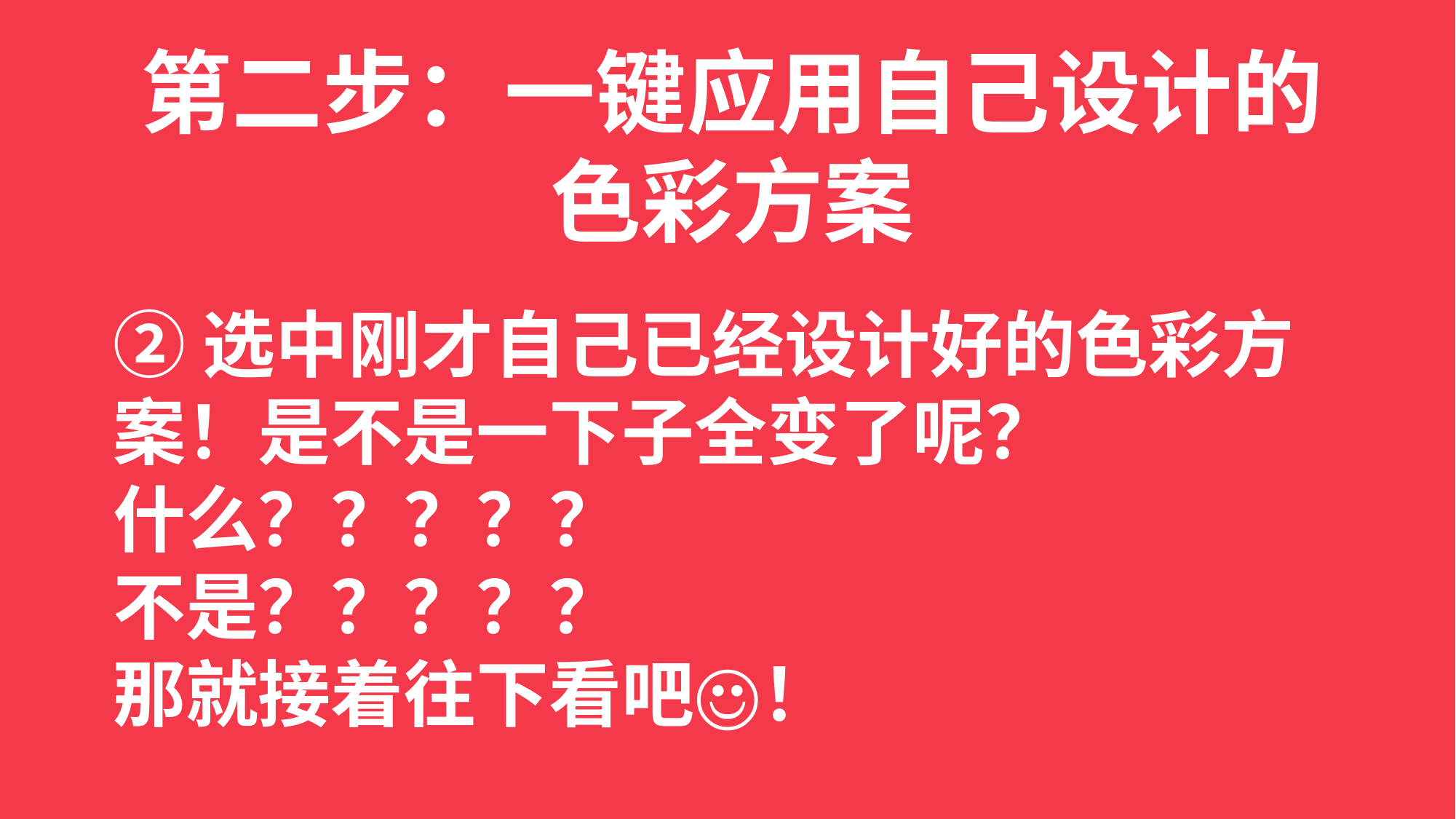

第二步：一键应用自己设计的色彩方案
②选中刚才自己已经设计好的色彩方案！是不是一下子全变了呢？
什么？？？？？
不是？？？？？
那就接着往下看吧☺！